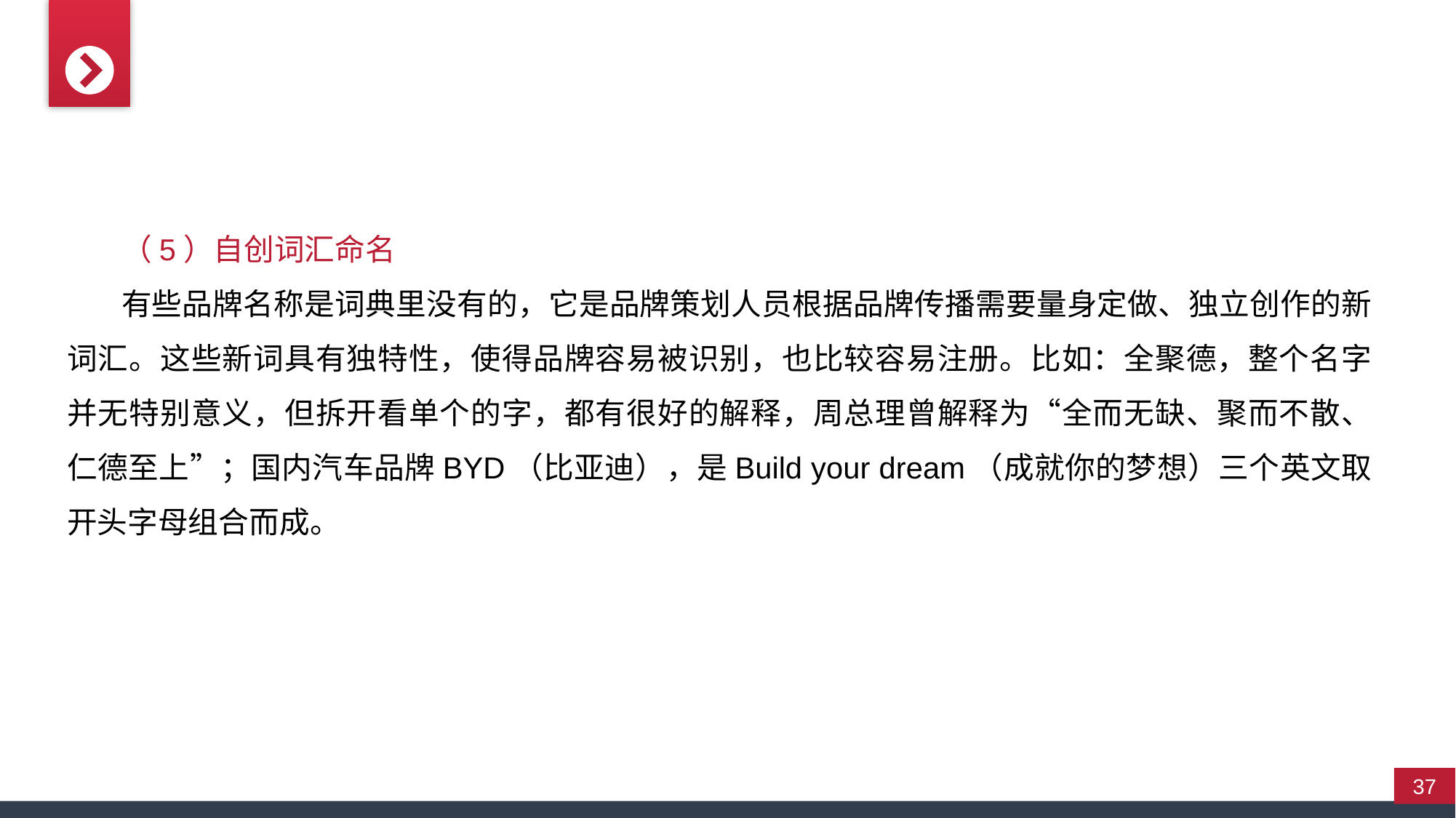

（5）自创词汇命名
有些品牌名称是词典里没有的，它是品牌策划人员根据品牌传播需要量身定做、独立创作的新词汇。这些新词具有独特性，使得品牌容易被识别，也比较容易注册。比如：全聚德，整个名字并无特别意义，但拆开看单个的字，都有很好的解释，周总理曾解释为“全而无缺、聚而不散、仁德至上”；国内汽车品牌BYD（比亚迪），是Build your dream（成就你的梦想）三个英文取开头字母组合而成。